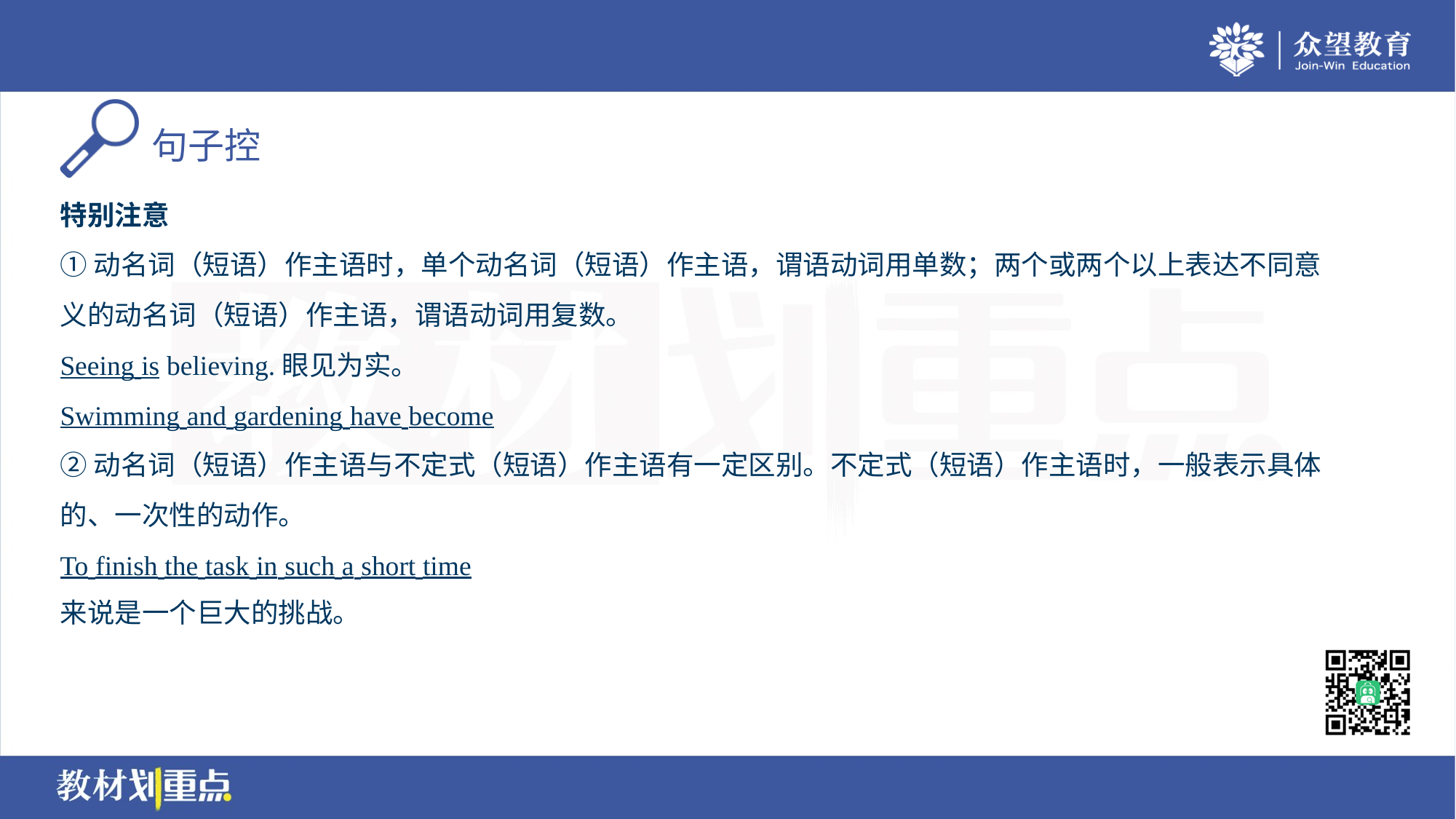

特别注意
①动名词（短语）作主语时，单个动名词（短语）作主语，谓语动词用单数；两个或两个以上表达不同意
义的动名词（短语）作主语，谓语动词用复数。
Seeing is believing.眼见为实。
Swimming and gardening have become. .her hobbies.游泳和园艺成了她的爱好。
②动名词（短语）作主语与不定式（短语）作主语有一定区别。不定式（短语）作主语时，一般表示具体
的、一次性的动作。
To finish the task in such a short time. .is a big challenge for us.在这么短的时间内完成这项任务对我们
来说是一个巨大的挑战。